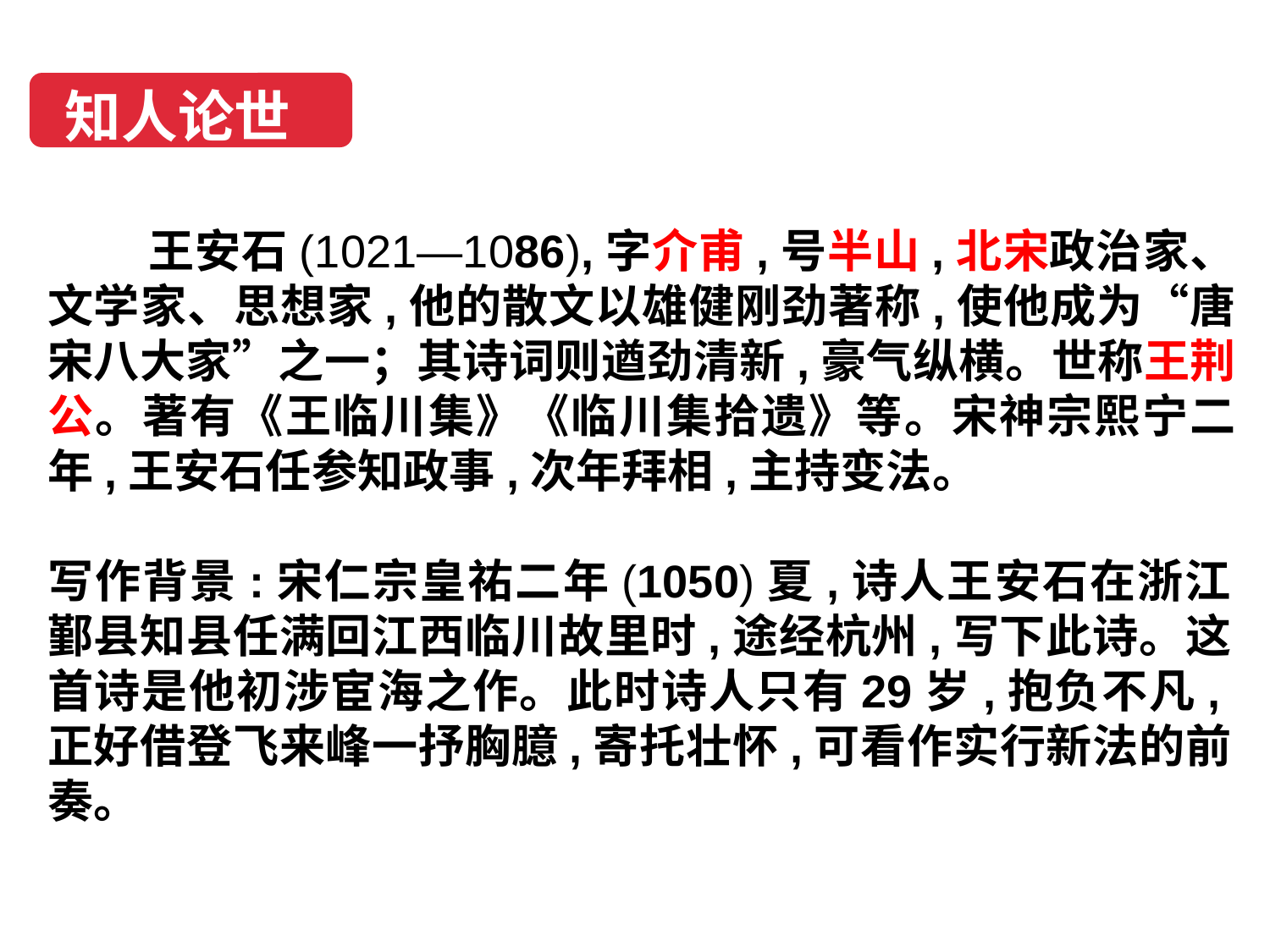

知人论世
        王安石(1021—1086),字介甫,号半山,北宋政治家、文学家、思想家,他的散文以雄健刚劲著称,使他成为“唐宋八大家”之一；其诗词则遒劲清新,豪气纵横。世称王荆公。著有《王临川集》《临川集拾遗》等。宋神宗熙宁二年,王安石任参知政事,次年拜相,主持变法。
写作背景:宋仁宗皇祐二年(1050)夏,诗人王安石在浙江鄞县知县任满回江西临川故里时,途经杭州,写下此诗。这首诗是他初涉宦海之作。此时诗人只有29岁,抱负不凡,正好借登飞来峰一抒胸臆,寄托壮怀,可看作实行新法的前奏。